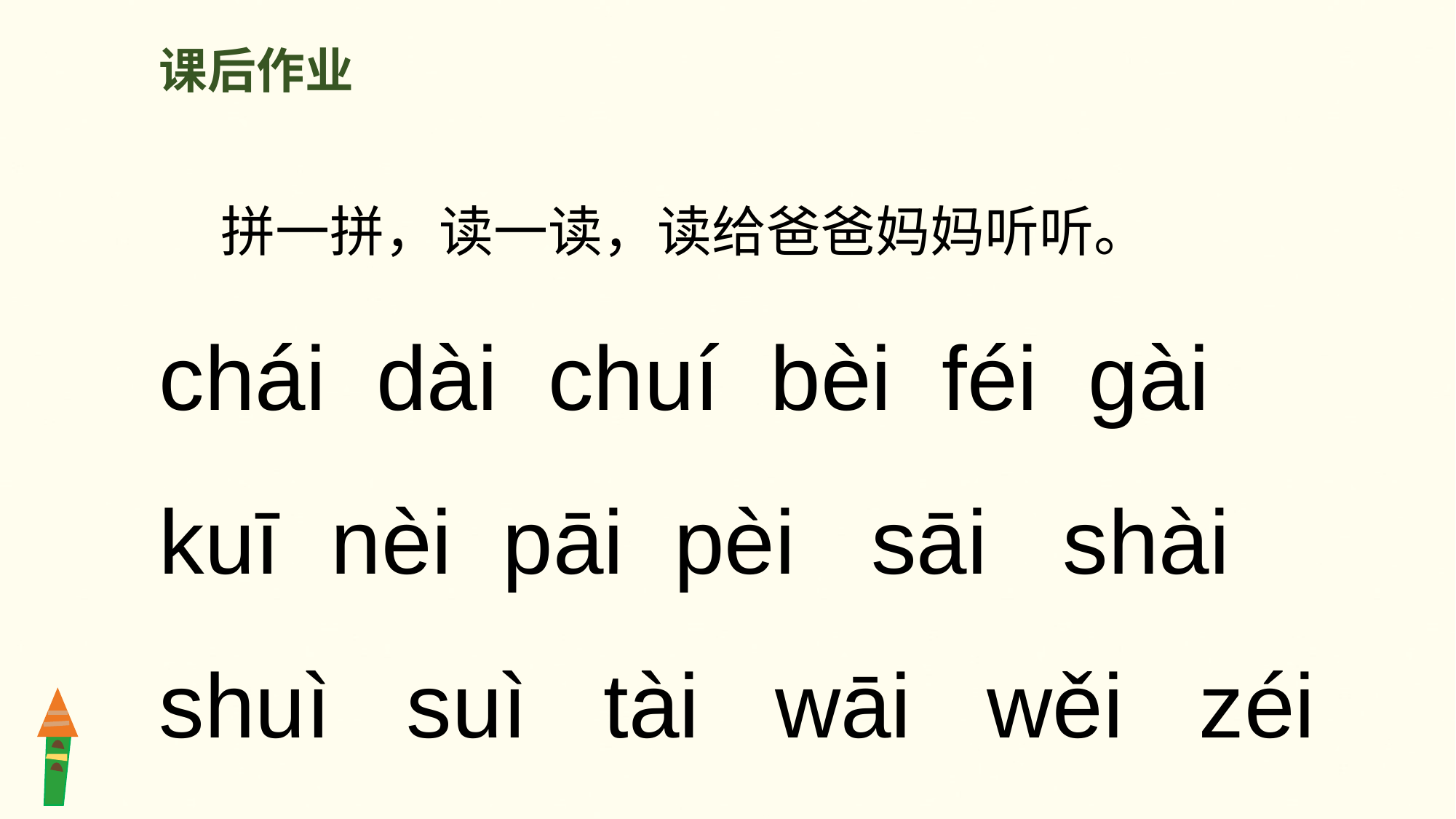

课后作业
拼一拼，读一读，读给爸爸妈妈听听。
 chái  dài  chuí  bèi  féi  gài
 kuī  nèi  pāi  pèi   sāi   shài
 shuì   suì   tài   wāi   wěi   zéi